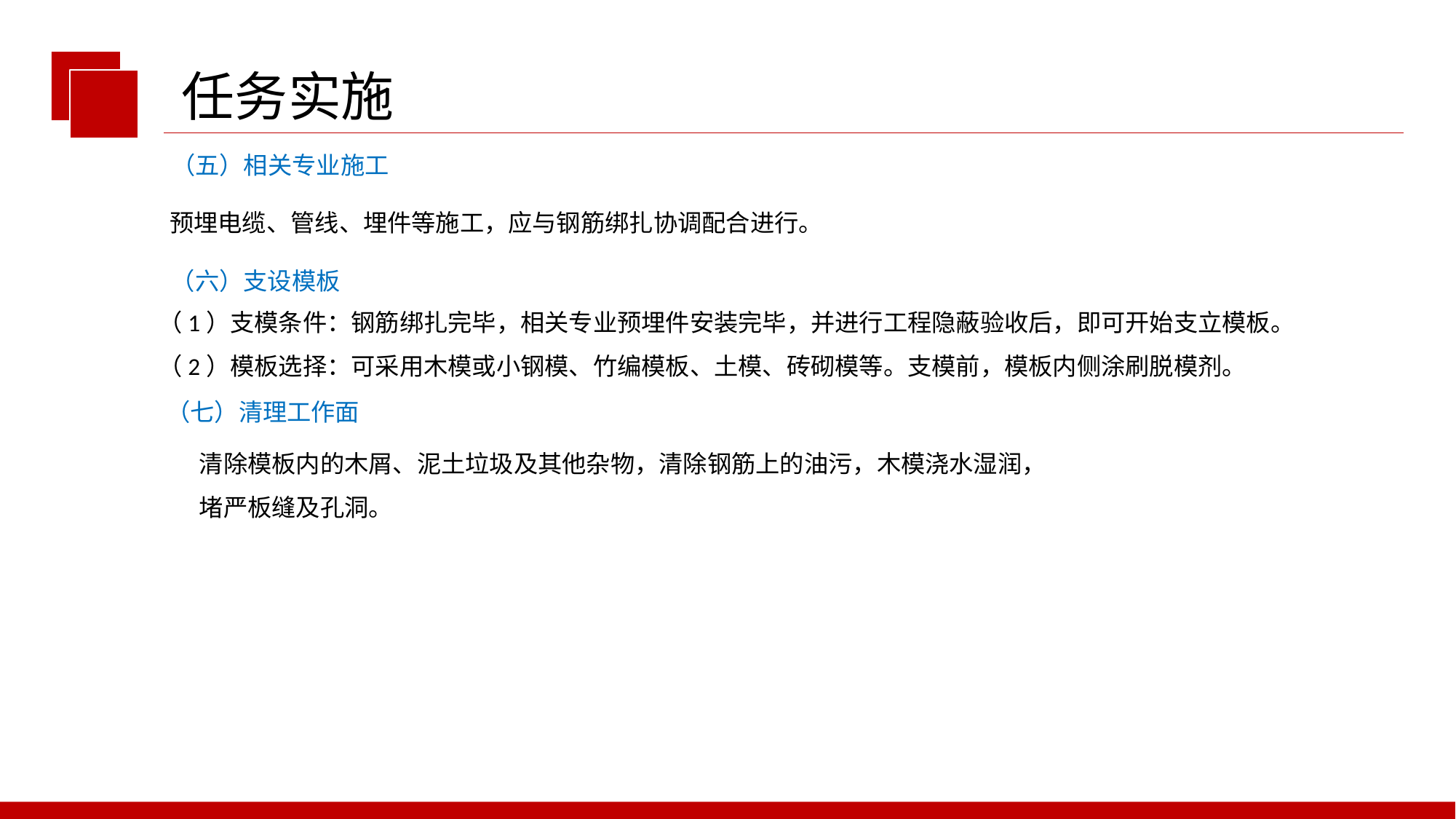

任务实施
（五）相关专业施工
预埋电缆、管线、埋件等施工，应与钢筋绑扎协调配合进行。
（六）支设模板
（1）支模条件：钢筋绑扎完毕，相关专业预埋件安装完毕，并进行工程隐蔽验收后，即可开始支立模板。
（2）模板选择：可采用木模或小钢模、竹编模板、土模、砖砌模等。支模前，模板内侧涂刷脱模剂。
（七）清理工作面
清除模板内的木屑、泥土垃圾及其他杂物，清除钢筋上的油污，木模浇水湿润，
堵严板缝及孔洞。